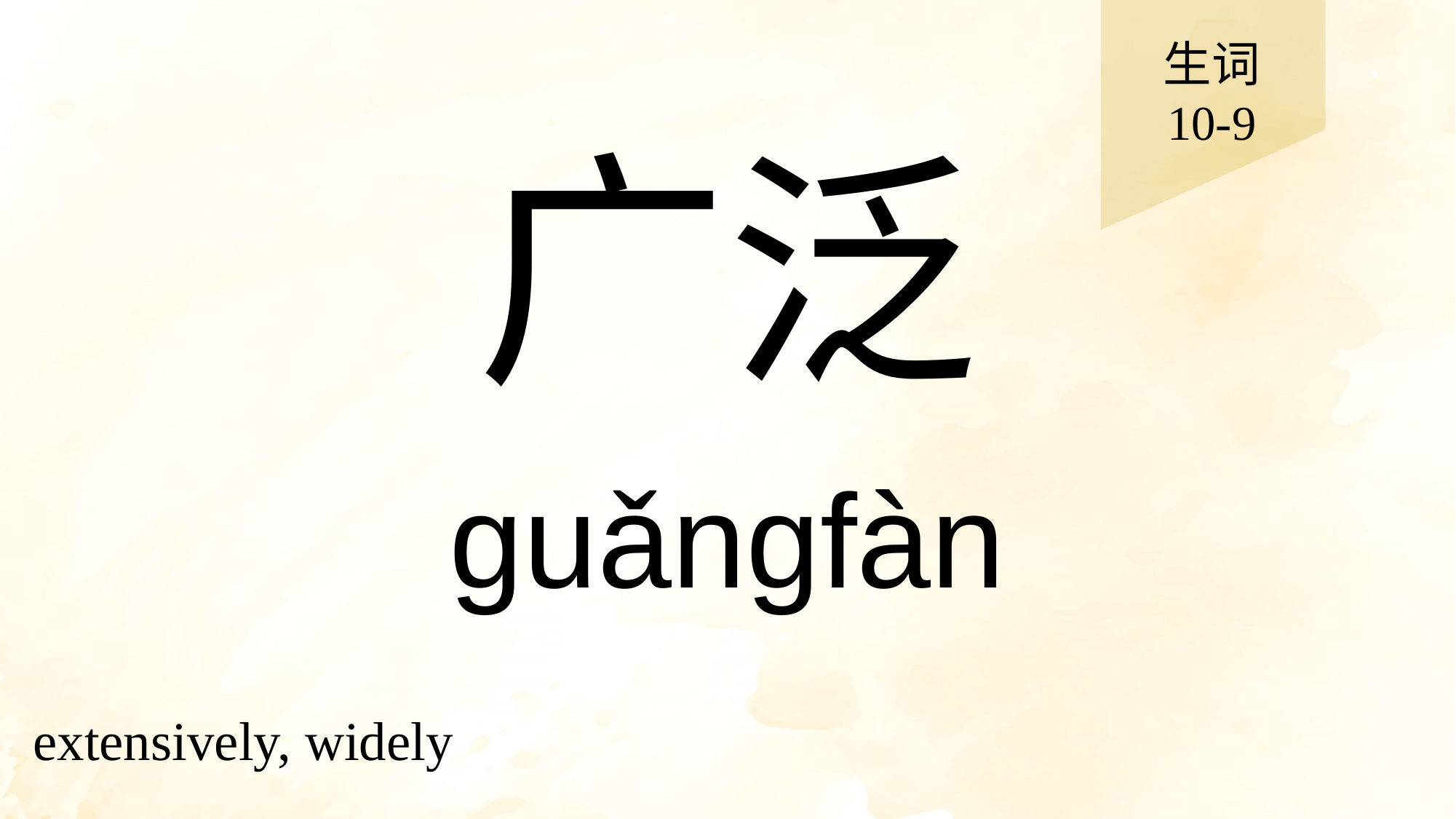

生词
10-9
# 广泛
guǎngfàn
extensively, widely